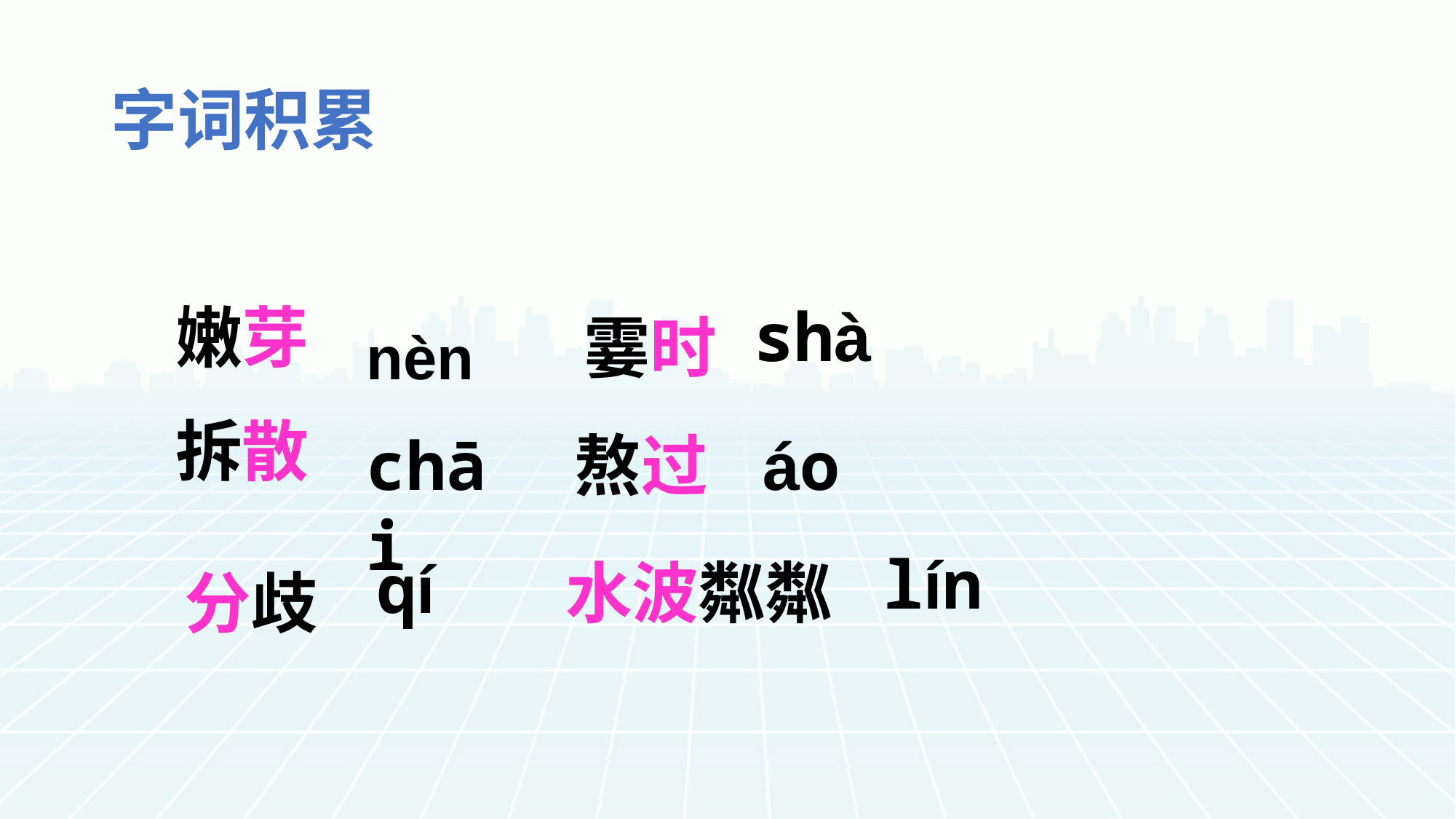

# 字词积累

嫩芽
拆散

shà
霎时
nèn

chāi
áo
熬过
lín
qí
水波粼粼
 分歧